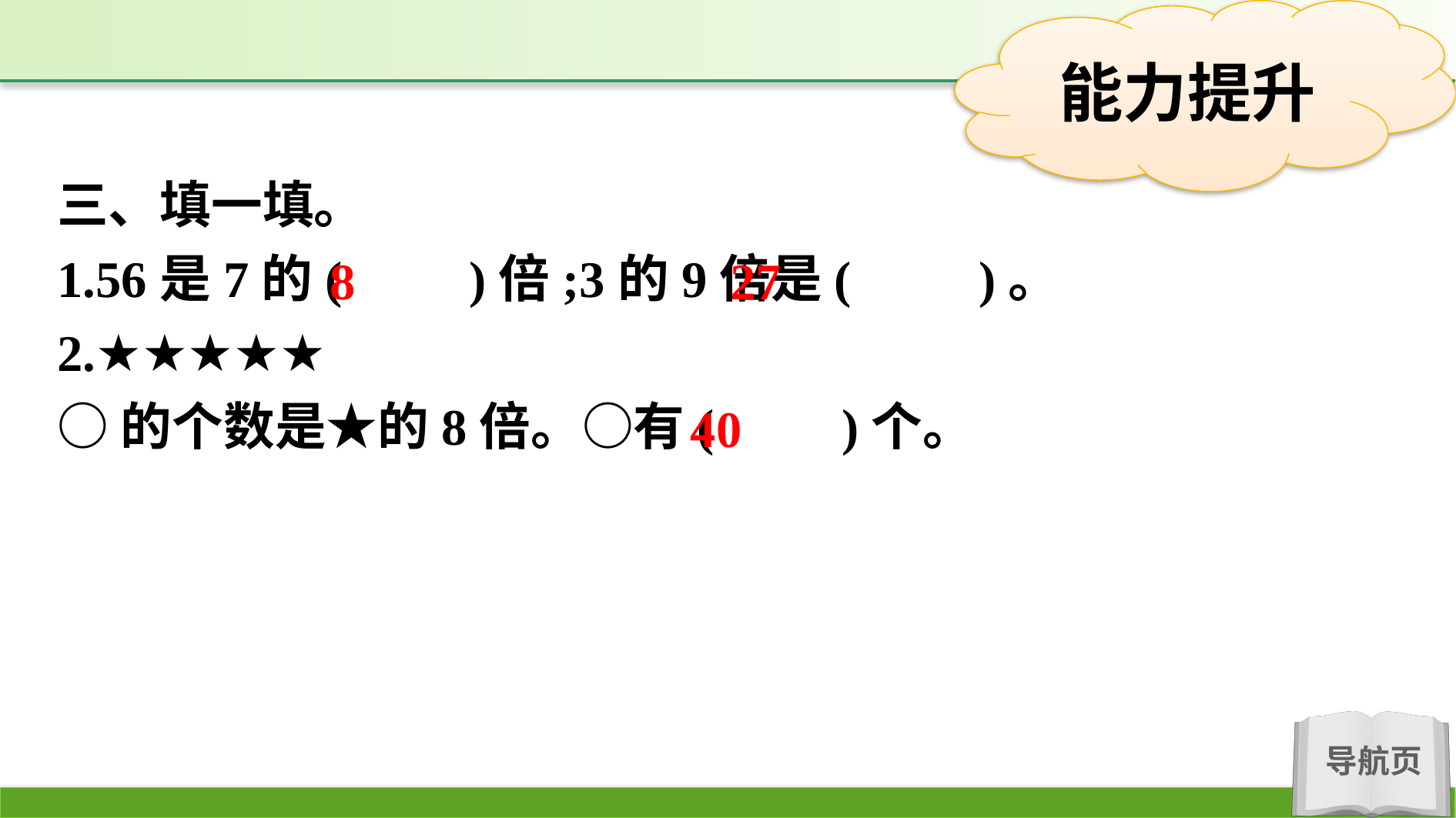

三、填一填。
1.56是7的(　　)倍;3的9倍是(　　)。
2.★★★★★
○的个数是★的8倍。○有(　　)个。
8
27
40